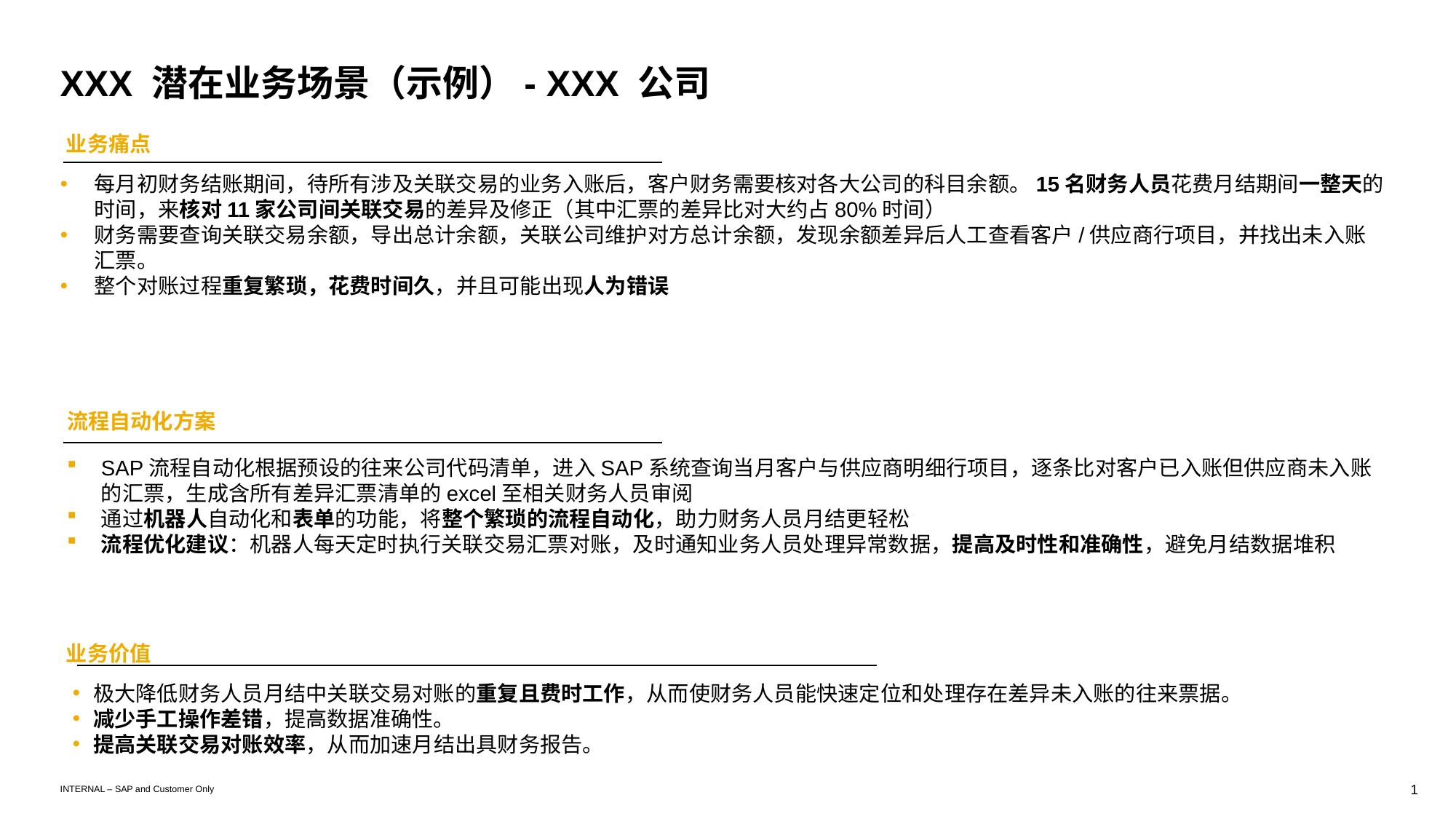

# XXX 潜在业务场景（示例）- XXX 公司
业务痛点
每月初财务结账期间，待所有涉及关联交易的业务入账后，客户财务需要核对各大公司的科目余额。15名财务人员花费月结期间一整天的时间，来核对11家公司间关联交易的差异及修正（其中汇票的差异比对大约占80%时间）
财务需要查询关联交易余额，导出总计余额，关联公司维护对方总计余额，发现余额差异后人工查看客户/供应商行项目，并找出未入账汇票。
整个对账过程重复繁琐，花费时间久，并且可能出现人为错误

流程自动化方案
SAP流程自动化根据预设的往来公司代码清单，进入SAP系统查询当月客户与供应商明细行项目，逐条比对客户已入账但供应商未入账的汇票，生成含所有差异汇票清单的excel至相关财务人员审阅
通过机器人自动化和表单的功能，将整个繁琐的流程自动化，助力财务人员月结更轻松
流程优化建议：机器人每天定时执行关联交易汇票对账，及时通知业务人员处理异常数据，提高及时性和准确性，避免月结数据堆积
业务价值
极大降低财务人员月结中关联交易对账的重复且费时工作，从而使财务人员能快速定位和处理存在差异未入账的往来票据。
减少手工操作差错，提高数据准确性。
提高关联交易对账效率，从而加速月结出具财务报告。